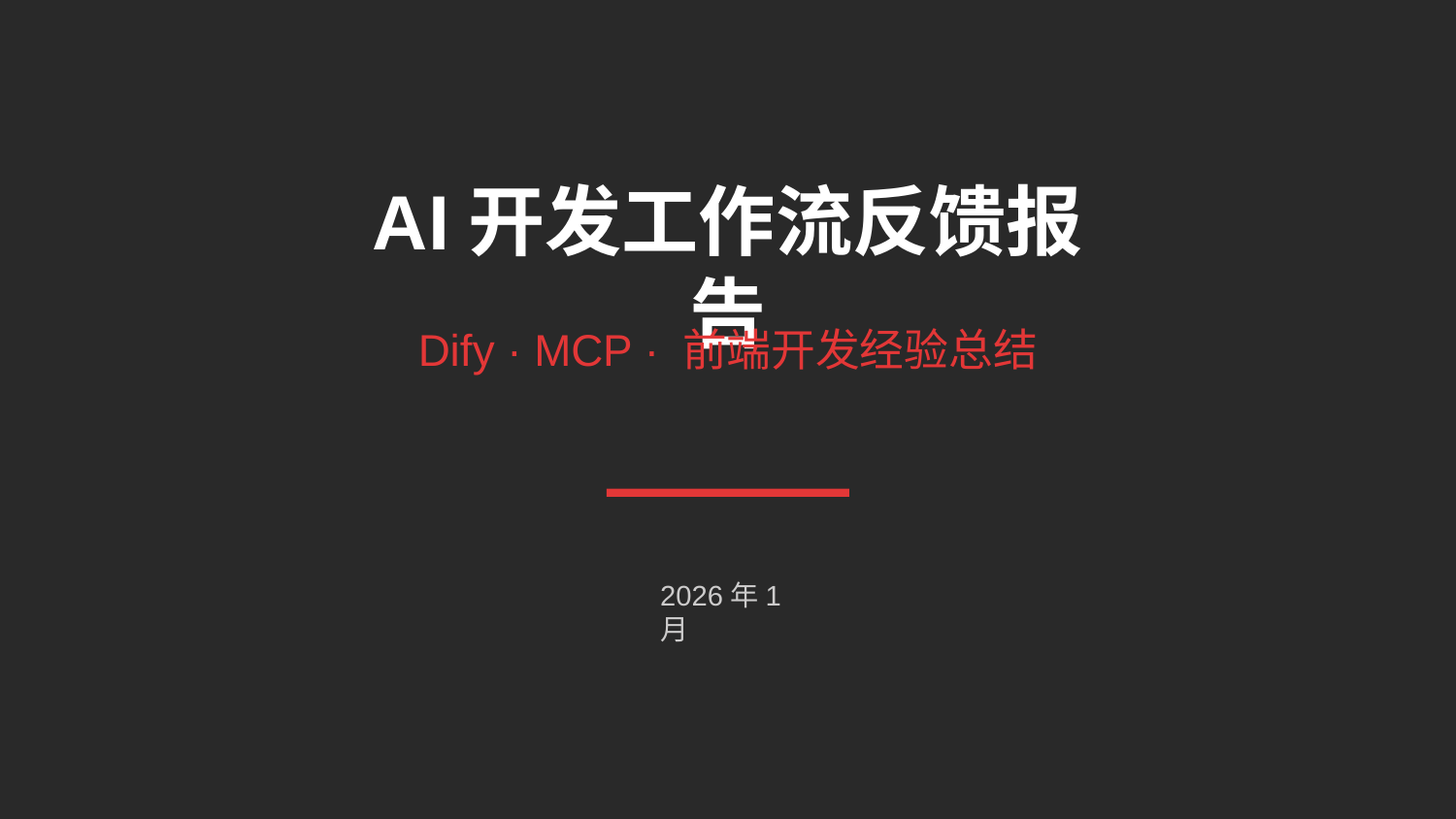

AI开发工作流反馈报告
Dify · MCP · 前端开发经验总结

2026年1月